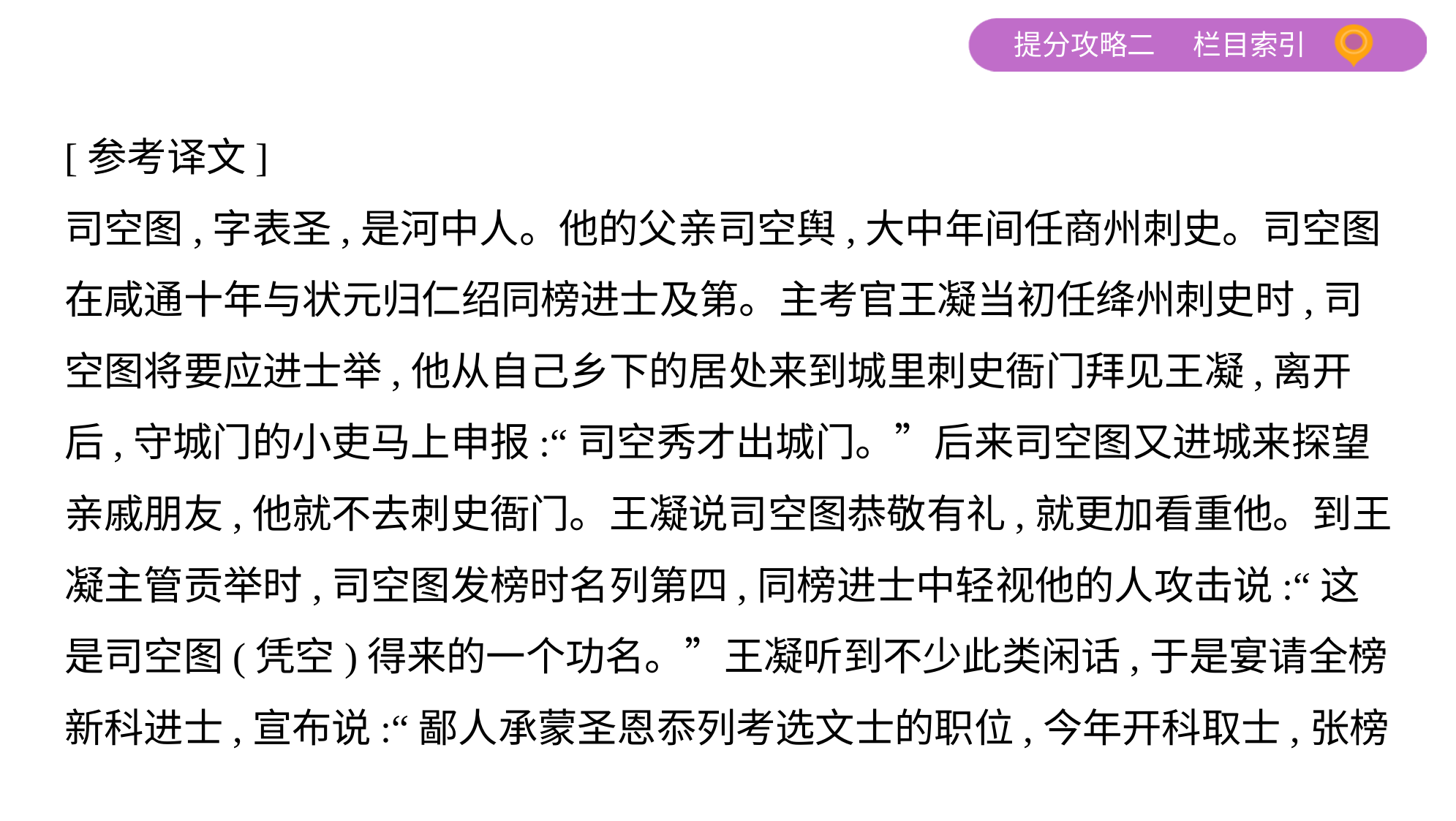

[参考译文]
司空图,字表圣,是河中人。他的父亲司空舆,大中年间任商州刺史。司空图
在咸通十年与状元归仁绍同榜进士及第。主考官王凝当初任绛州刺史时,司
空图将要应进士举,他从自己乡下的居处来到城里刺史衙门拜见王凝,离开
后,守城门的小吏马上申报:“司空秀才出城门。”后来司空图又进城来探望
亲戚朋友,他就不去刺史衙门。王凝说司空图恭敬有礼,就更加看重他。到王
凝主管贡举时,司空图发榜时名列第四,同榜进士中轻视他的人攻击说:“这
是司空图(凭空)得来的一个功名。”王凝听到不少此类闲话,于是宴请全榜
新科进士,宣布说:“鄙人承蒙圣恩忝列考选文士的职位,今年开科取士,张榜